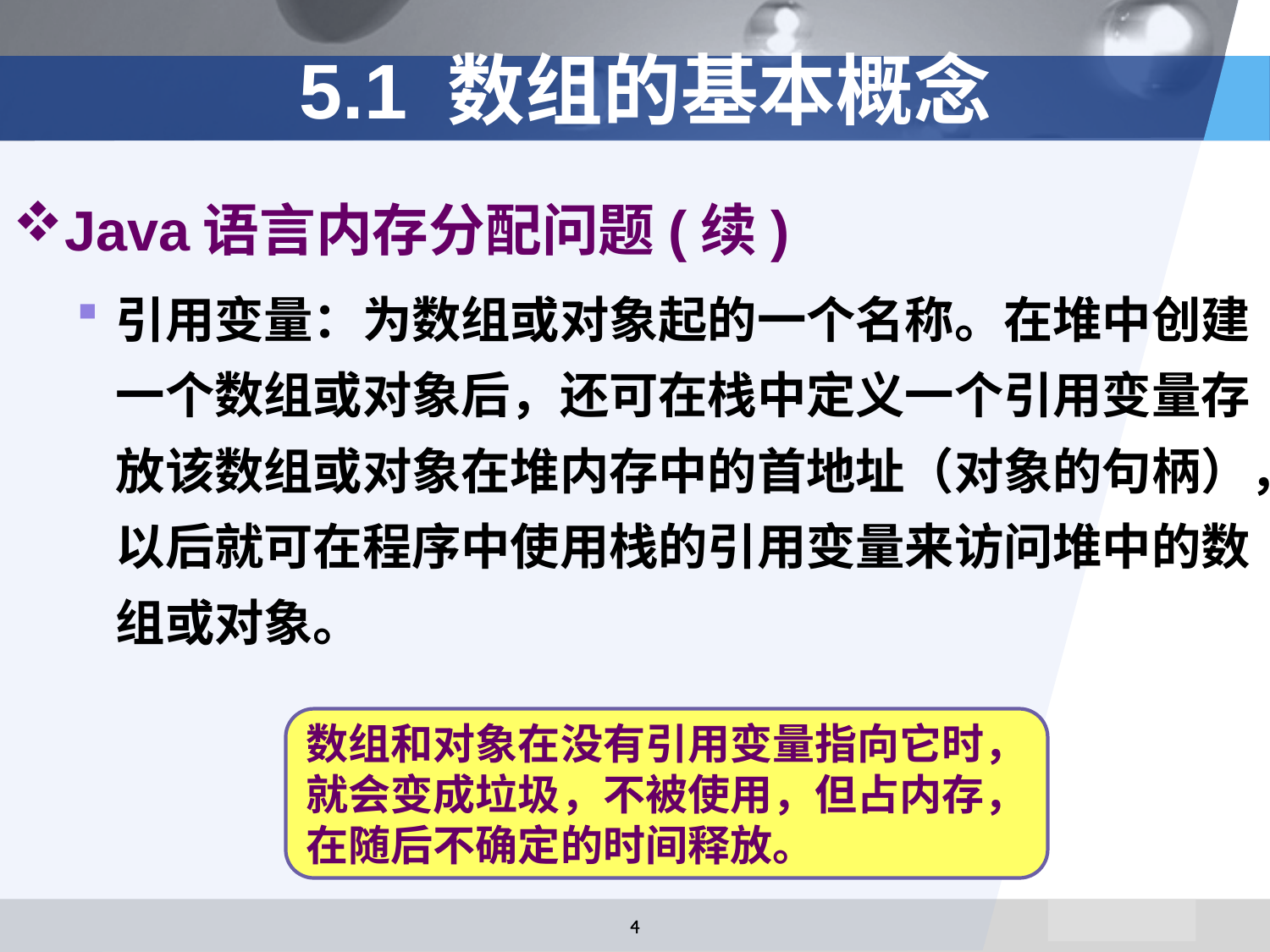

# 5.1 数组的基本概念
Java语言内存分配问题(续)
引用变量：为数组或对象起的一个名称。在堆中创建一个数组或对象后，还可在栈中定义一个引用变量存放该数组或对象在堆内存中的首地址（对象的句柄），以后就可在程序中使用栈的引用变量来访问堆中的数组或对象。
数组和对象在没有引用变量指向它时，就会变成垃圾，不被使用，但占内存，在随后不确定的时间释放。

4